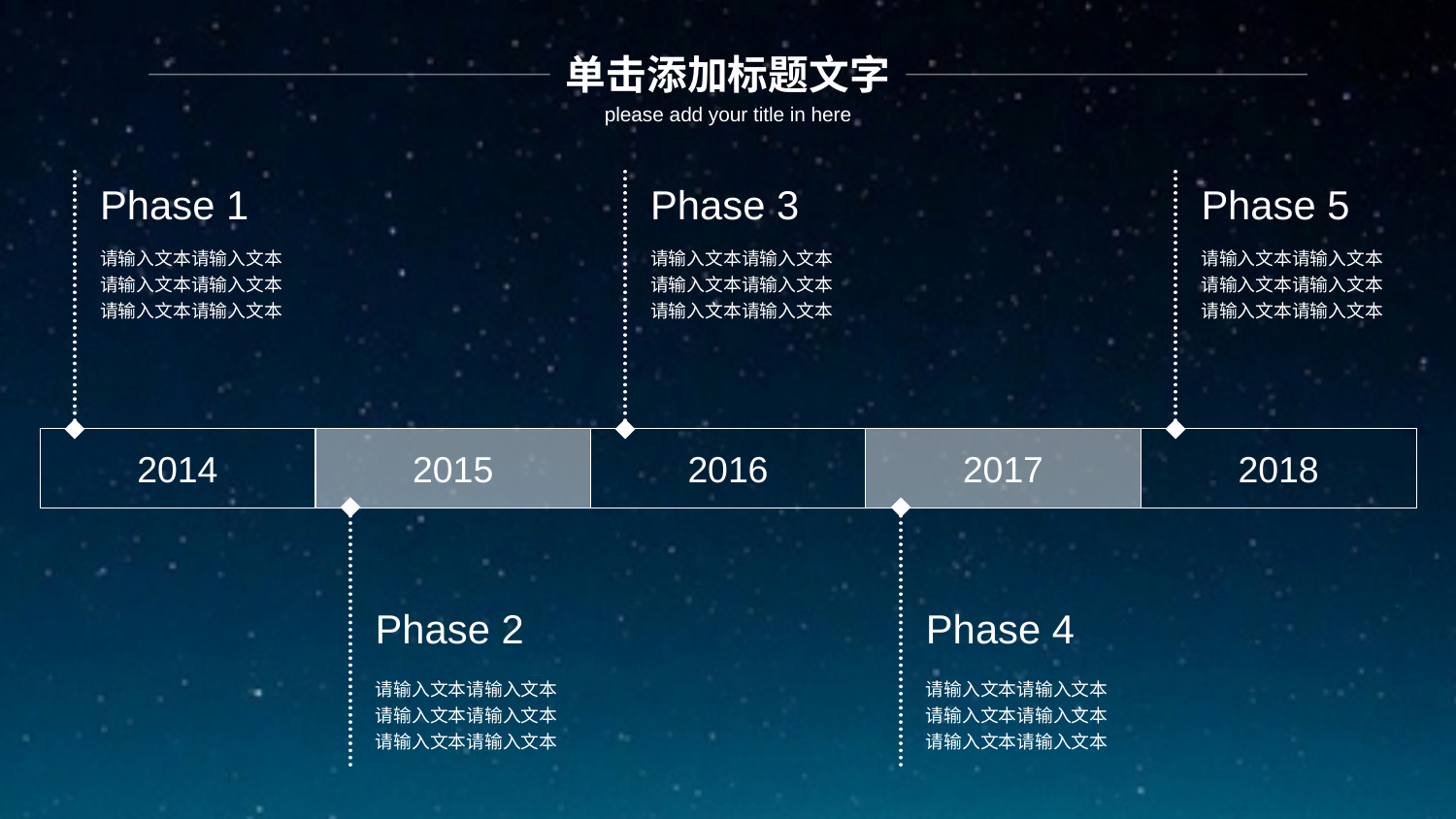

单击添加标题文字
please add your title in here
Phase 1
Phase 3
Phase 5
请输入文本请输入文本
请输入文本请输入文本
请输入文本请输入文本
请输入文本请输入文本
请输入文本请输入文本
请输入文本请输入文本
请输入文本请输入文本
请输入文本请输入文本
请输入文本请输入文本
2014
2015
2016
2017
2018
Phase 2
Phase 4
请输入文本请输入文本
请输入文本请输入文本
请输入文本请输入文本
请输入文本请输入文本
请输入文本请输入文本
请输入文本请输入文本